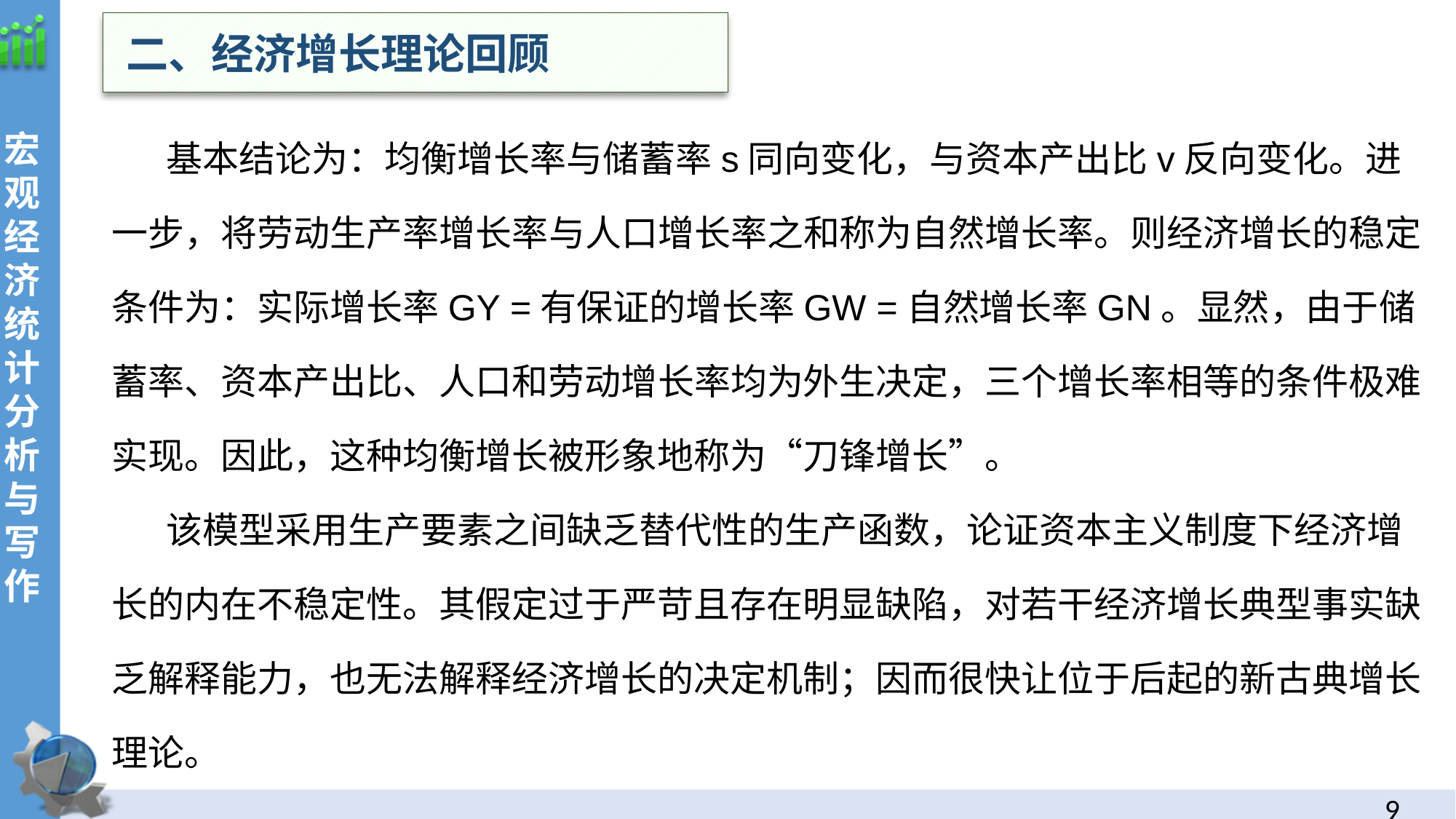

二、经济增长理论回顾
基本结论为：均衡增长率与储蓄率s同向变化，与资本产出比v反向变化。进一步，将劳动生产率增长率与人口增长率之和称为自然增长率。则经济增长的稳定条件为：实际增长率GY =有保证的增长率GW =自然增长率GN。显然，由于储蓄率、资本产出比、人口和劳动增长率均为外生决定，三个增长率相等的条件极难实现。因此，这种均衡增长被形象地称为“刀锋增长”。
该模型采用生产要素之间缺乏替代性的生产函数，论证资本主义制度下经济增长的内在不稳定性。其假定过于严苛且存在明显缺陷，对若干经济增长典型事实缺乏解释能力，也无法解释经济增长的决定机制；因而很快让位于后起的新古典增长理论。

9